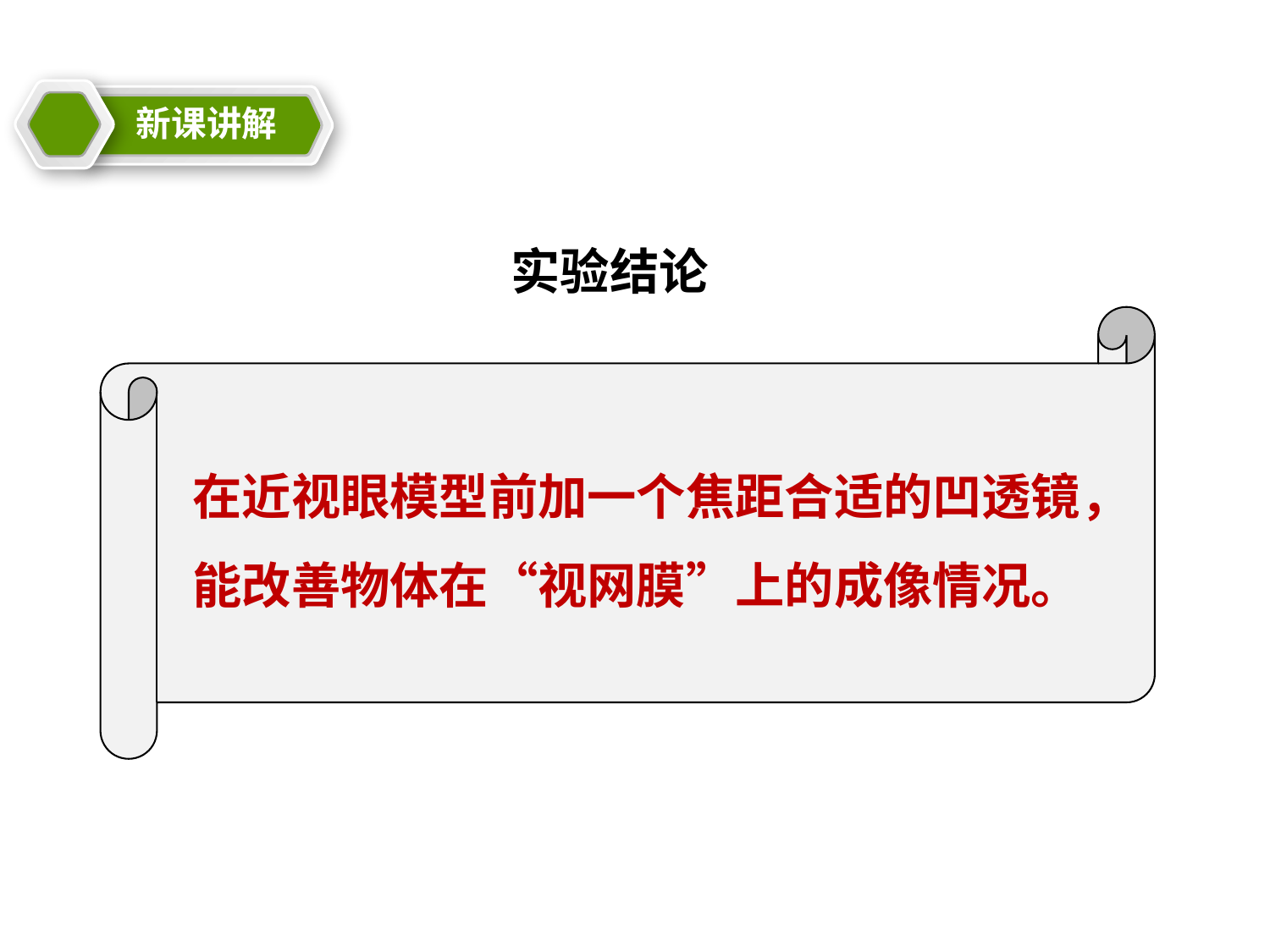

新课讲解
教学目标
实验结论

在近视眼模型前加一个焦距合适的凹透镜，能改善物体在“视网膜”上的成像情况。